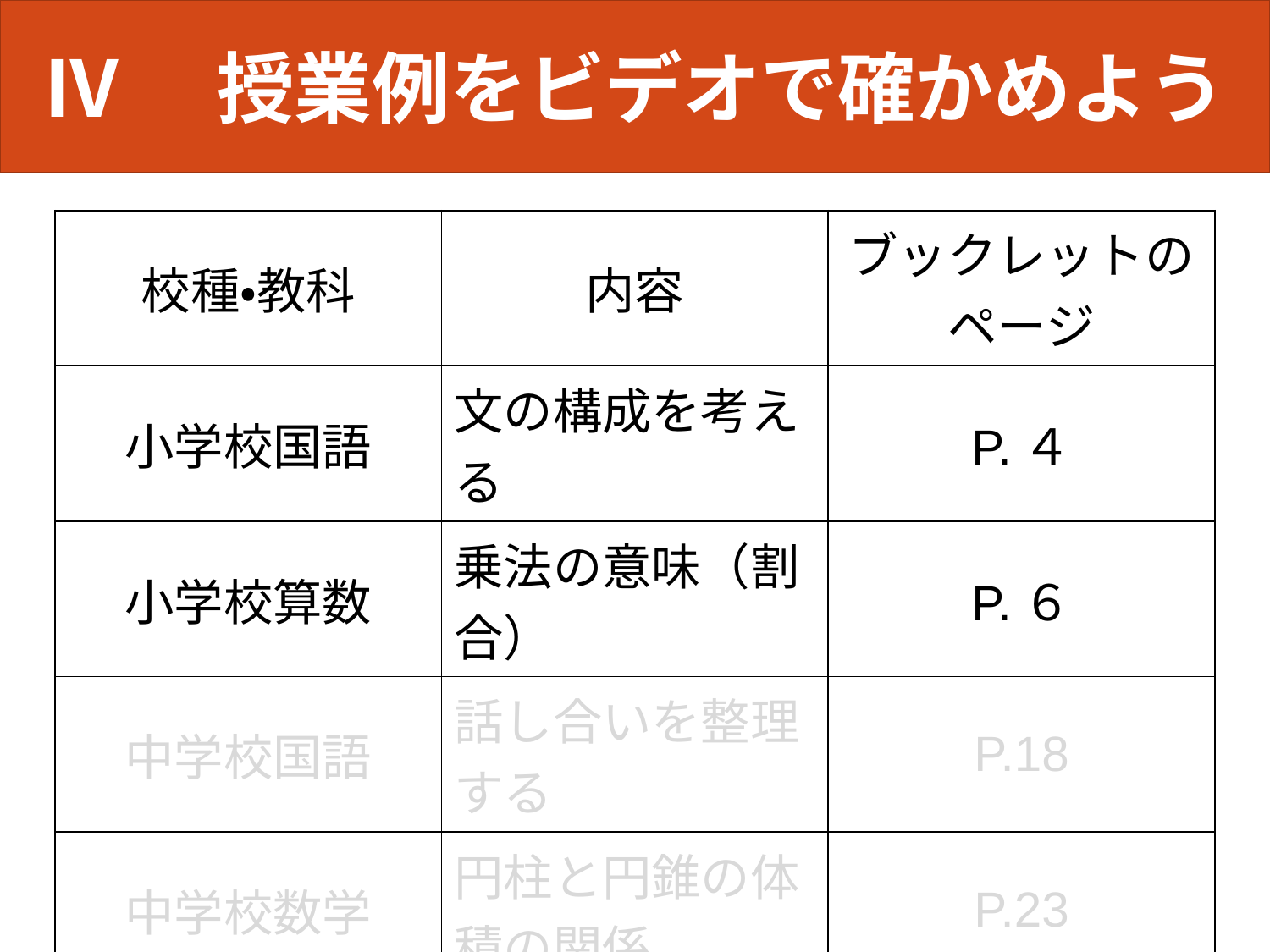

Ⅳ　授業例をビデオで確かめよう
| 校種・教科 | 内容 | ブックレットの ページ |
| --- | --- | --- |
| 小学校国語 | 文の構成を考える | P.４ |
| 小学校算数 | 乗法の意味（割合） | P.６ |
| 中学校国語 | 話し合いを整理する | P.18 |
| 中学校数学 | 円柱と円錐の体積の関係 | P.23 |